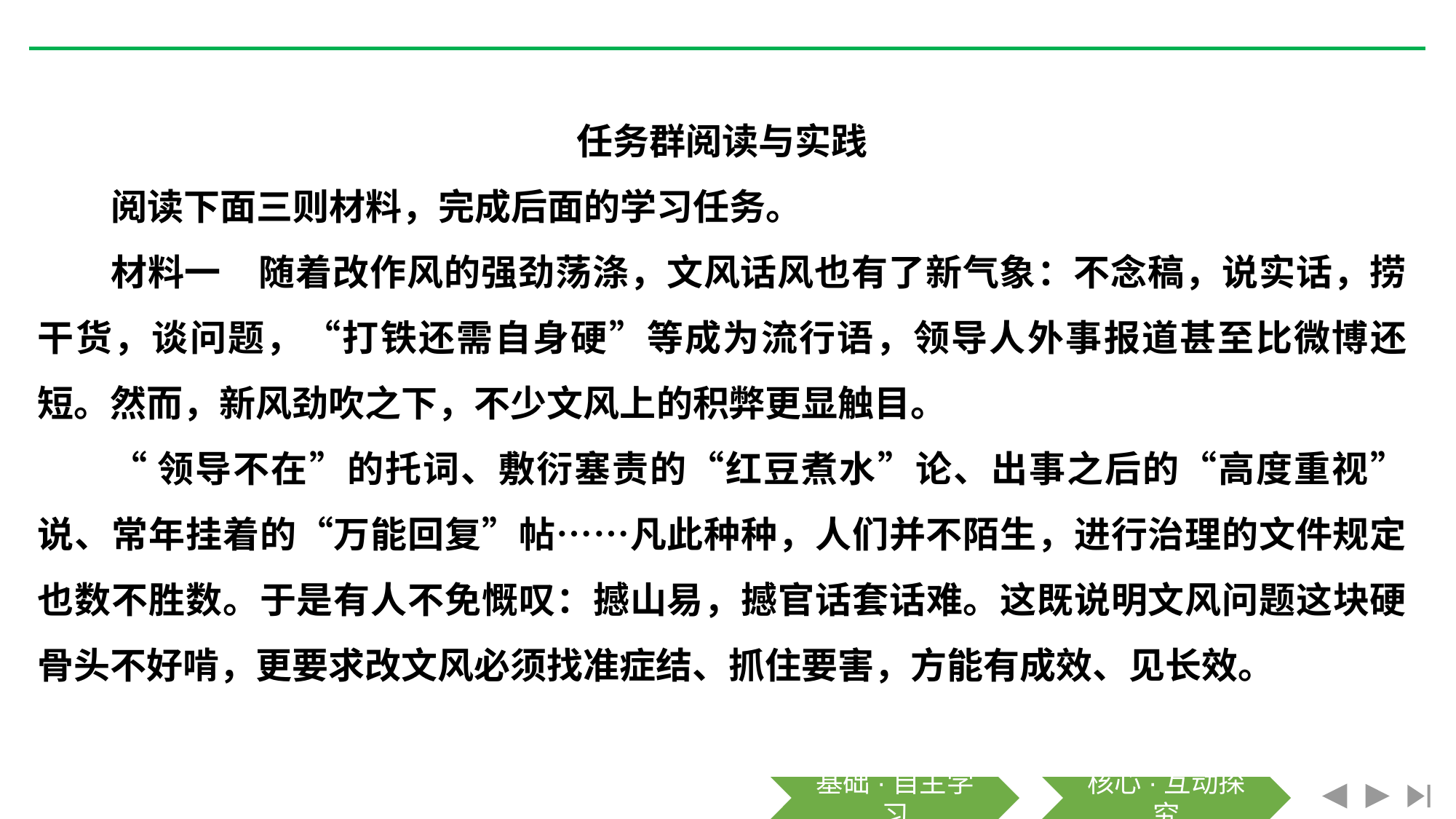

任务群阅读与实践
阅读下面三则材料，完成后面的学习任务。
材料一　随着改作风的强劲荡涤，文风话风也有了新气象：不念稿，说实话，捞干货，谈问题，“打铁还需自身硬”等成为流行语，领导人外事报道甚至比微博还短。然而，新风劲吹之下，不少文风上的积弊更显触目。
“领导不在”的托词、敷衍塞责的“红豆煮水”论、出事之后的“高度重视”说、常年挂着的“万能回复”帖……凡此种种，人们并不陌生，进行治理的文件规定也数不胜数。于是有人不免慨叹：撼山易，撼官话套话难。这既说明文风问题这块硬骨头不好啃，更要求改文风必须找准症结、抓住要害，方能有成效、见长效。